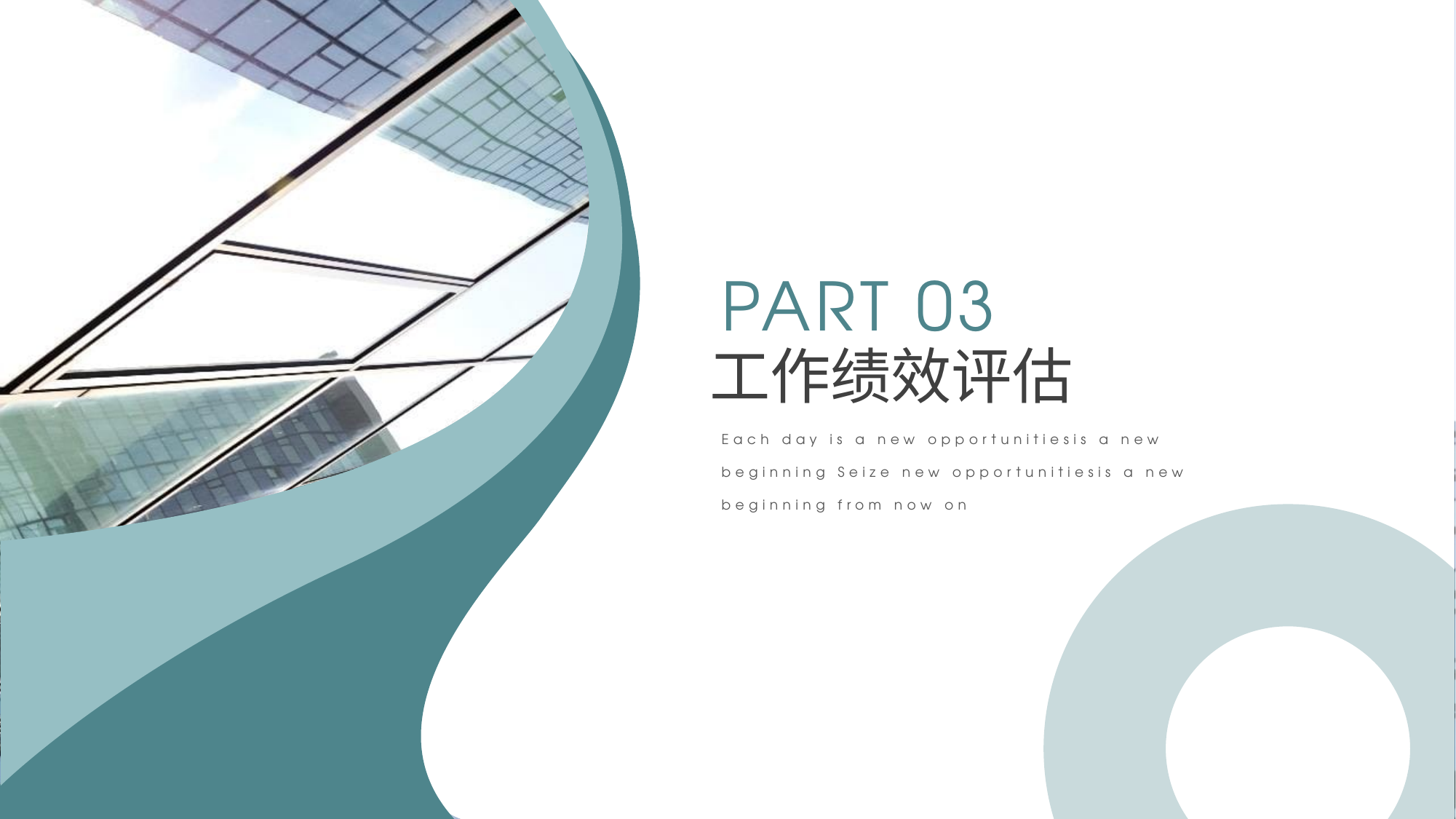

PART 03
工作绩效评估
Each day is a new opportunitiesis a new beginning Seize new opportunitiesis a new beginning from now on